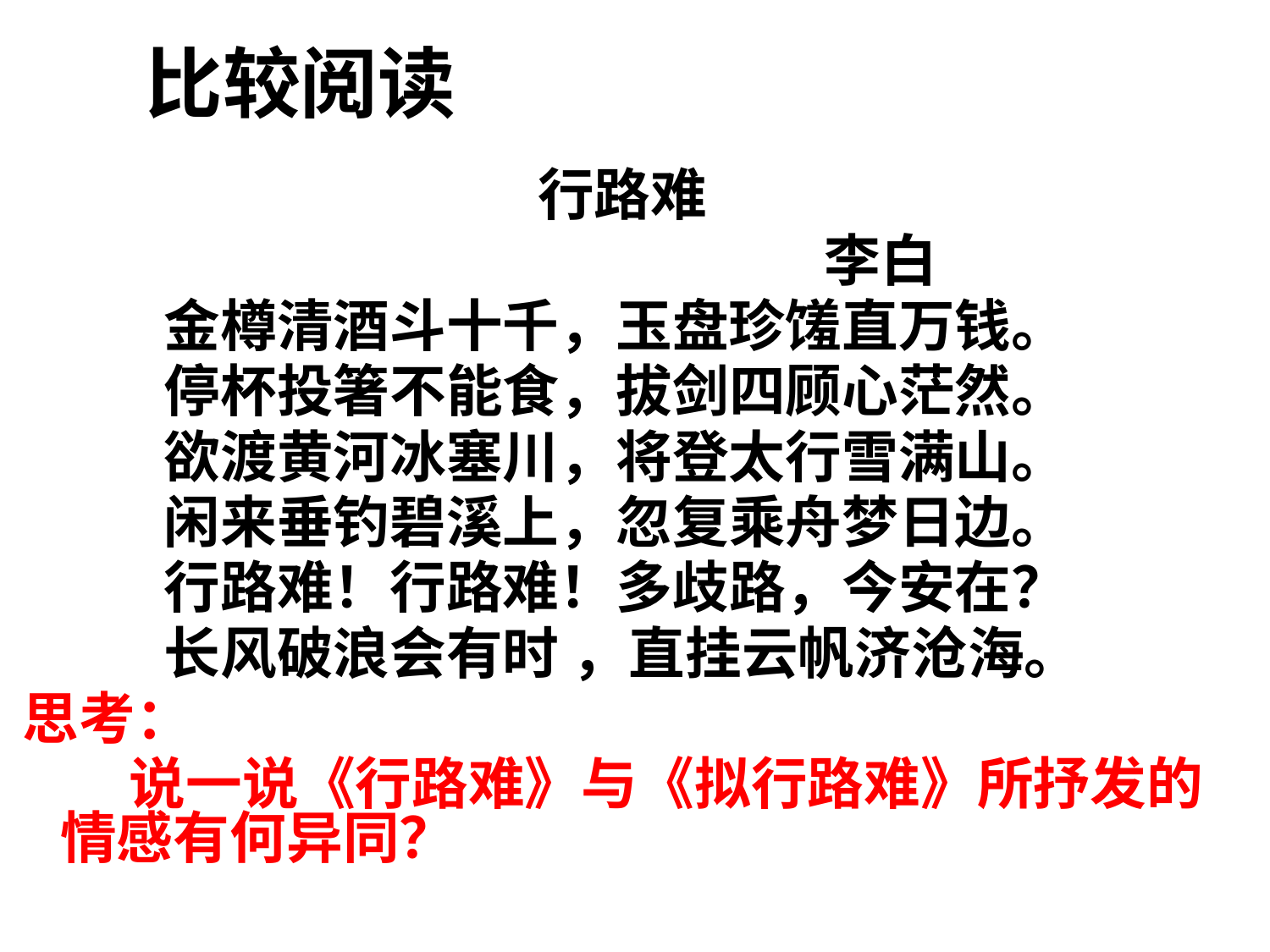

# 比较阅读
行路难
                                       李白
金樽清酒斗十千，玉盘珍馐直万钱。
停杯投箸不能食，拔剑四顾心茫然。
欲渡黄河冰塞川，将登太行雪满山。
闲来垂钓碧溪上，忽复乘舟梦日边。
行路难！行路难！多歧路，今安在？
长风破浪会有时 ，直挂云帆济沧海。
 思考：
        说一说《行路难》与《拟行路难》所抒发的情感有何异同？